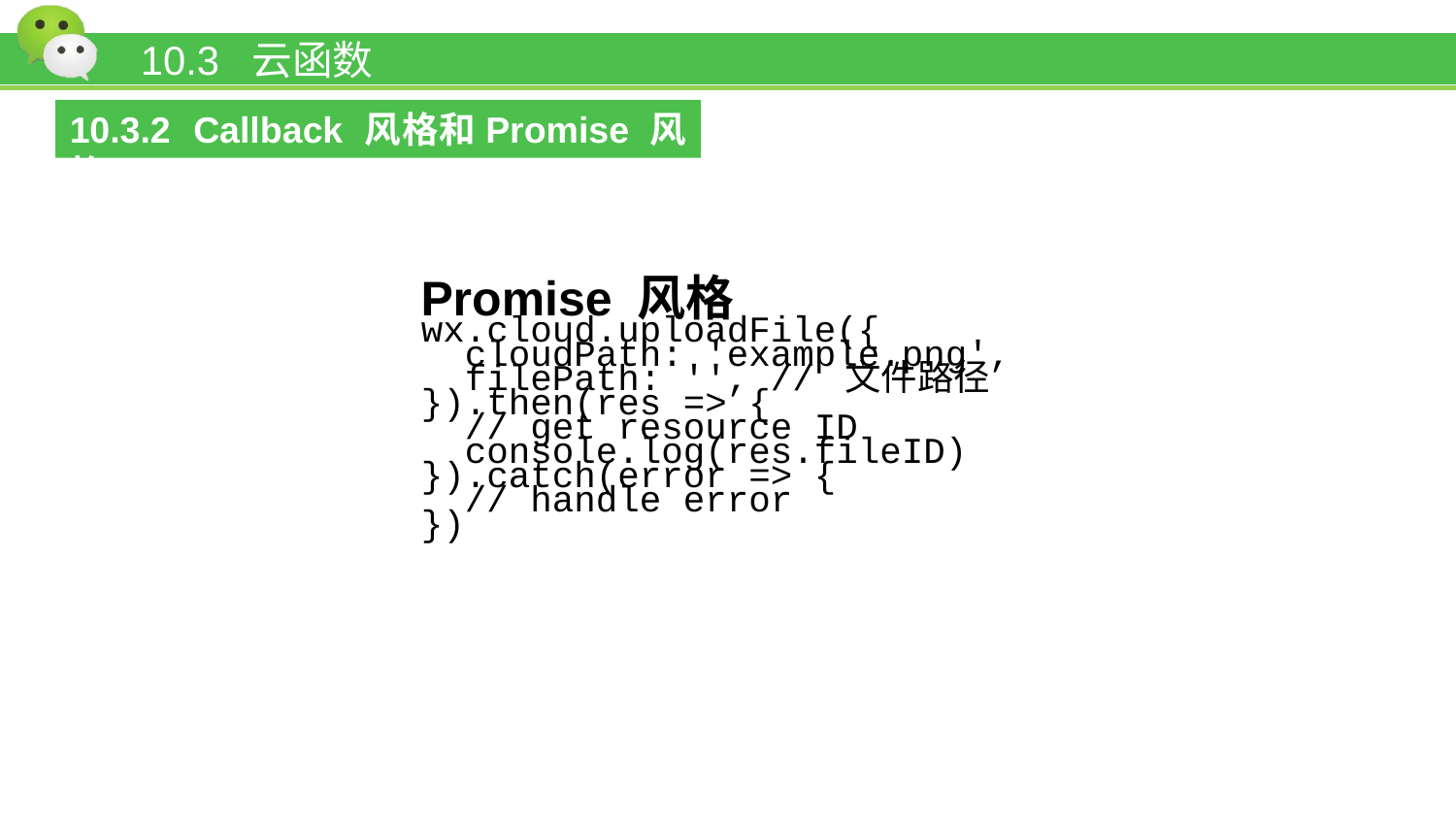

# 10.3  云函数
10.3.2  Callback 风格和Promise 风格
Promise 风格
wx.cloud.uploadFile({
  cloudPath: 'example.png',
  filePath: '', // 文件路径
}).then(res => {
  // get resource ID
  console.log(res.fileID)
}).catch(error => {
  // handle error
})